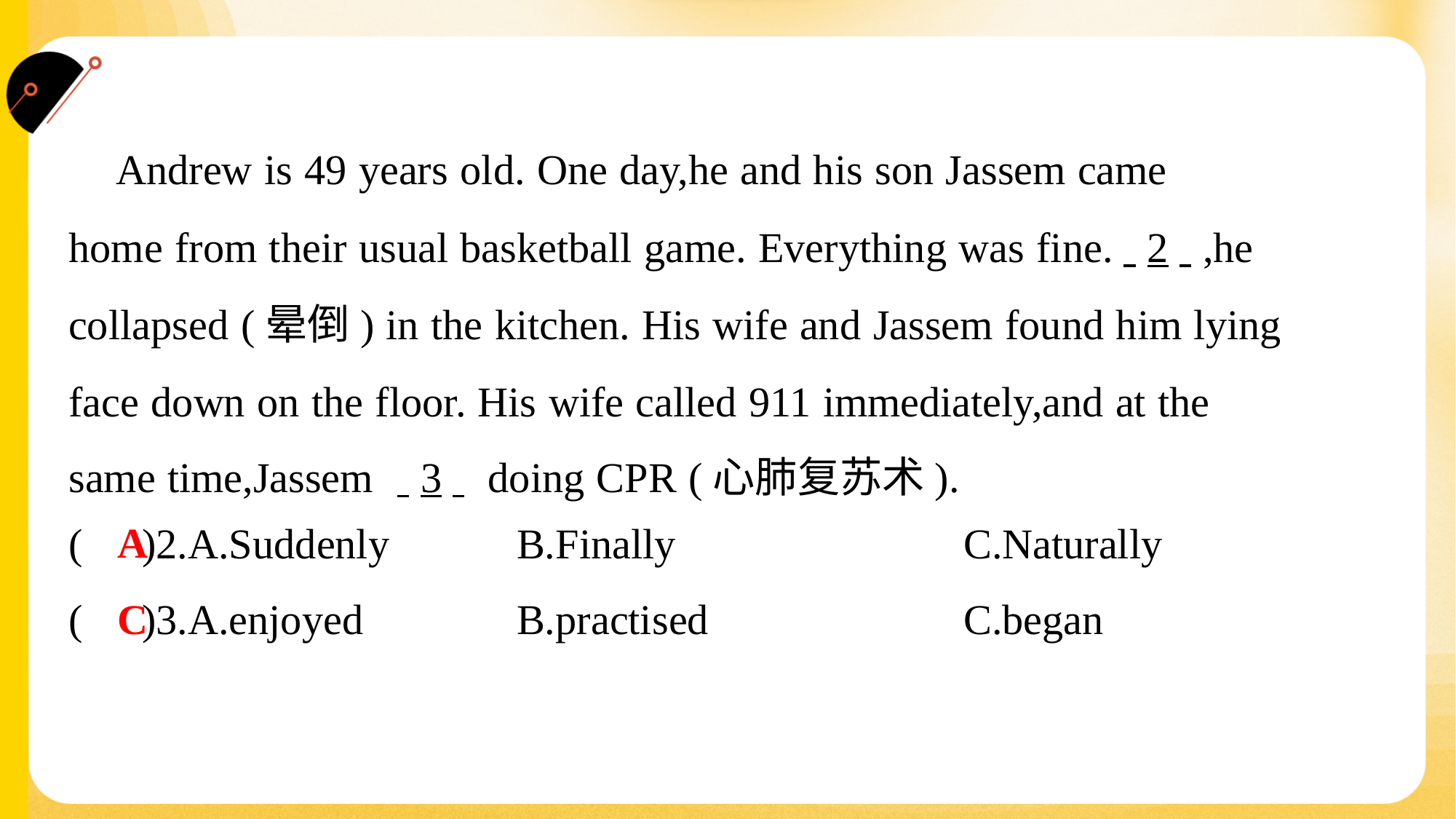

Andrew is 49 years old. One day,he and his son Jassem came
home from their usual basketball game. Everything was fine.. .2. .,he
collapsed (晕倒) in the kitchen. His wife and Jassem found him lying
face down on the floor. His wife called 911 immediately,and at the
same time,Jassem . .3. . doing CPR (心肺复苏术).#2
A
(     )2.A.Suddenly	B.Finally	C.Naturally
C
(     )3.A.enjoyed	B.practised	C.began